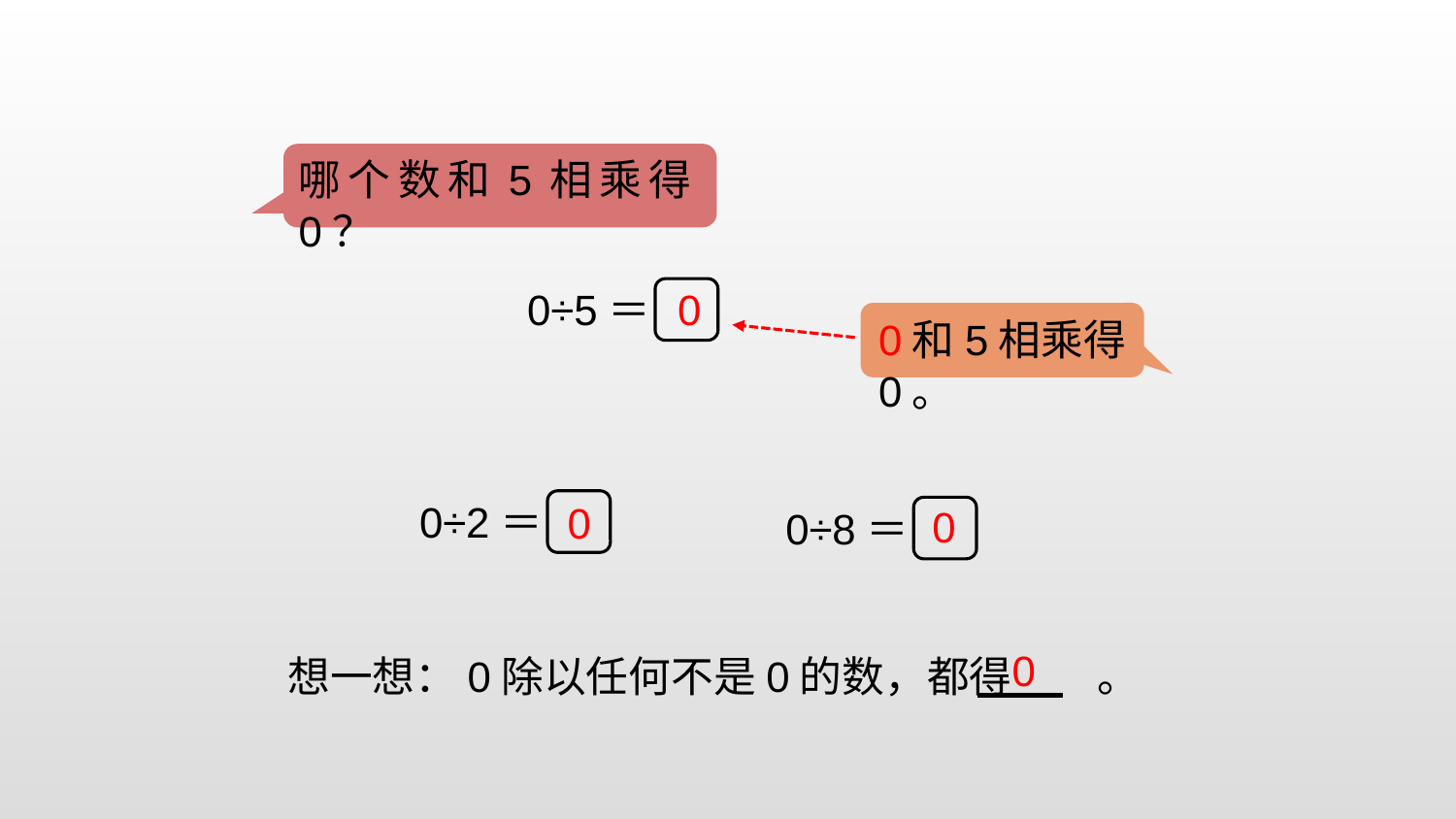

哪个数和5相乘得0？
0÷5＝

0
0和5相乘得0。
0÷2＝

0
0÷8＝

0
0
想一想：0除以任何不是0的数，都得         。